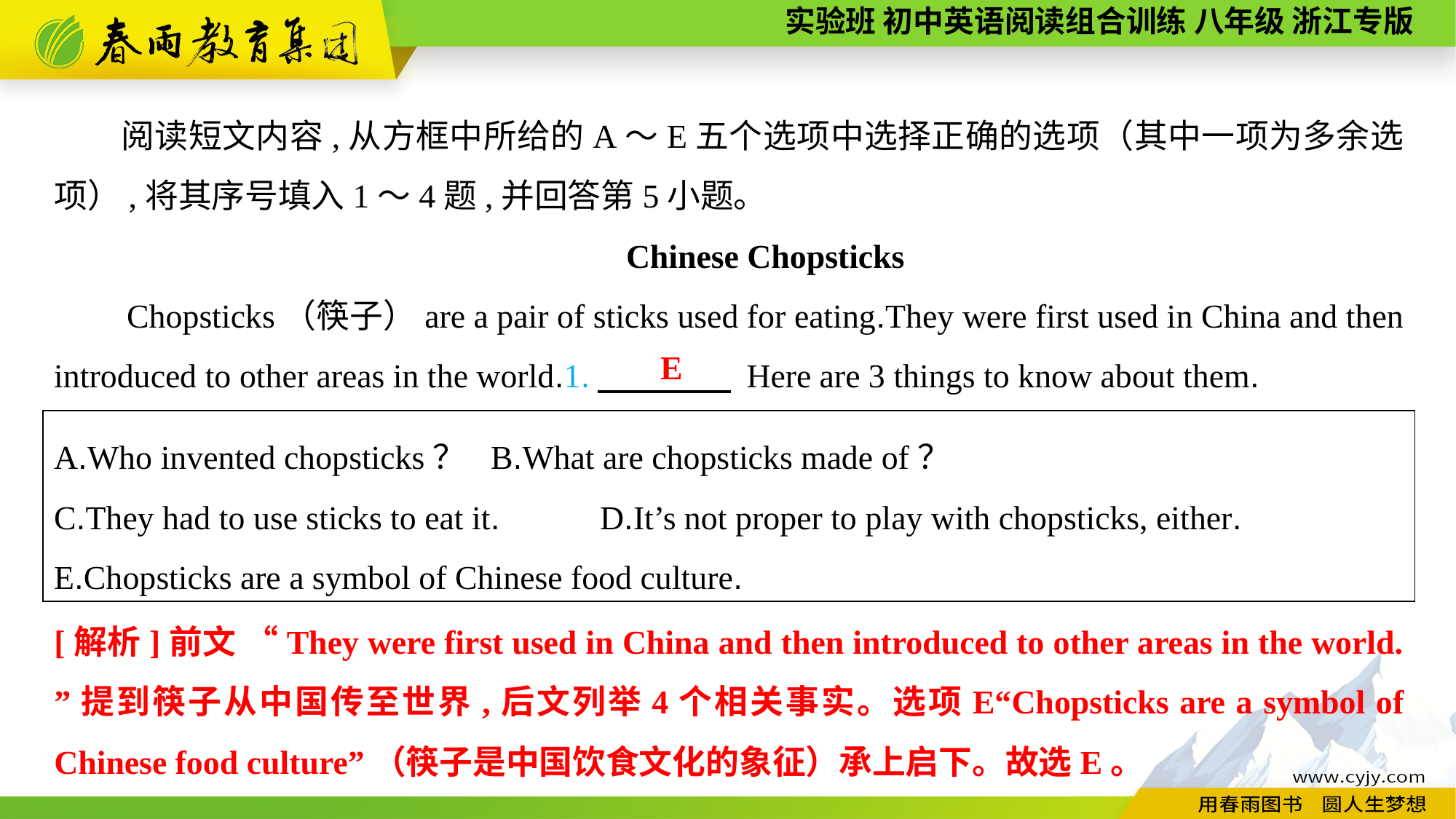

阅读短文内容,从方框中所给的A～E五个选项中选择正确的选项（其中一项为多余选项）,将其序号填入1～4题,并回答第5小题。
Chinese Chopsticks
Chopsticks（筷子）are a pair of sticks used for eating.They were first used in China and then introduced to other areas in the world.1.　　　　 Here are 3 things to know about them.
E
A.Who invented chopsticks？	B.What are chopsticks made of？
C.They had to use sticks to eat it.	D.It’s not proper to play with chopsticks, either.
E.Chopsticks are a symbol of Chinese food culture.
[解析]前文 “They were first used in China and then introduced to other areas in the world. ”提到筷子从中国传至世界,后文列举4个相关事实。选项E“Chopsticks are a symbol of Chinese food culture”（筷子是中国饮食文化的象征）承上启下。故选E。